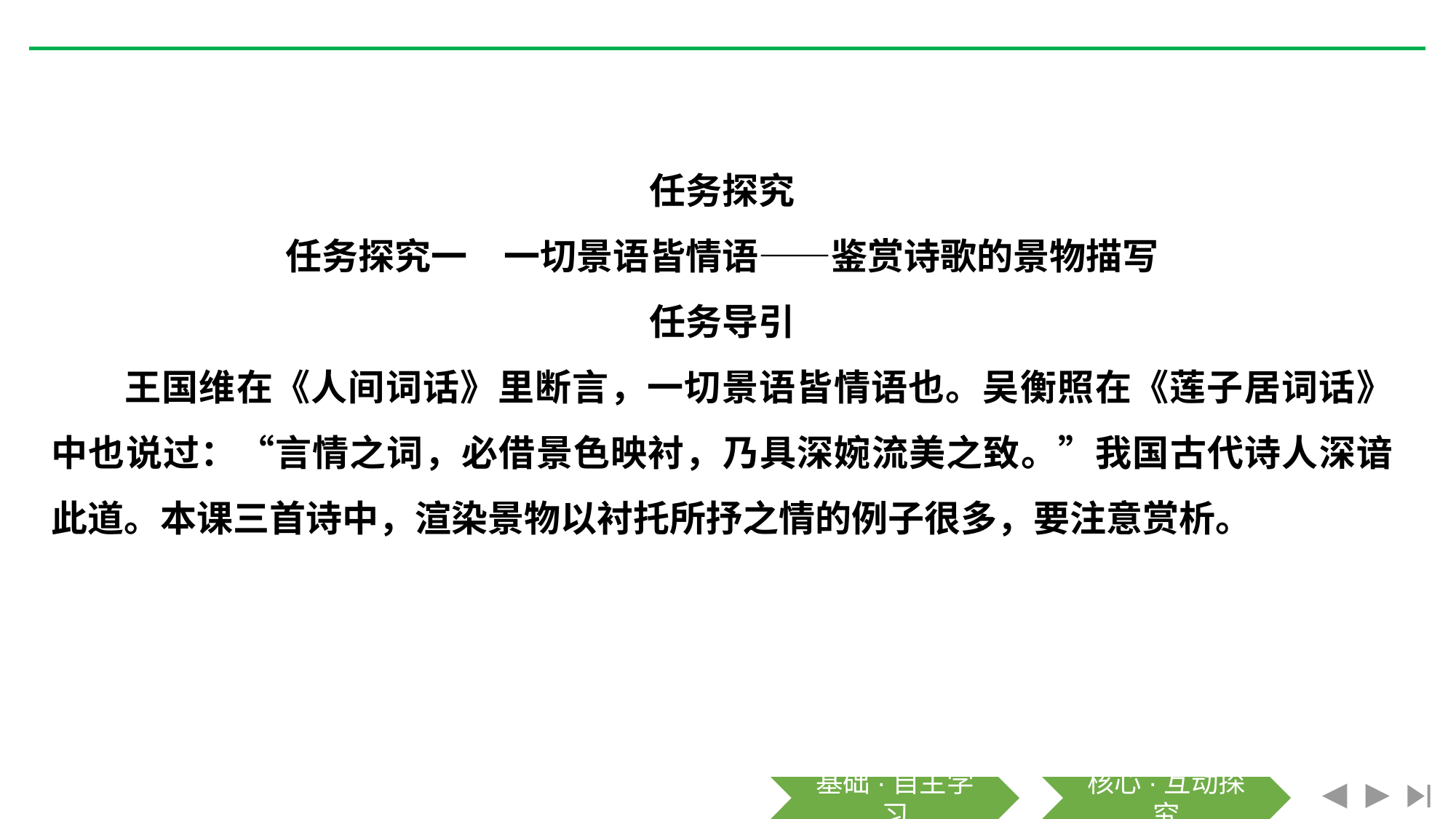

任务探究
任务探究一　一切景语皆情语——鉴赏诗歌的景物描写
任务导引
王国维在《人间词话》里断言，一切景语皆情语也。吴衡照在《莲子居词话》中也说过：“言情之词，必借景色映衬，乃具深婉流美之致。”我国古代诗人深谙此道。本课三首诗中，渲染景物以衬托所抒之情的例子很多，要注意赏析。